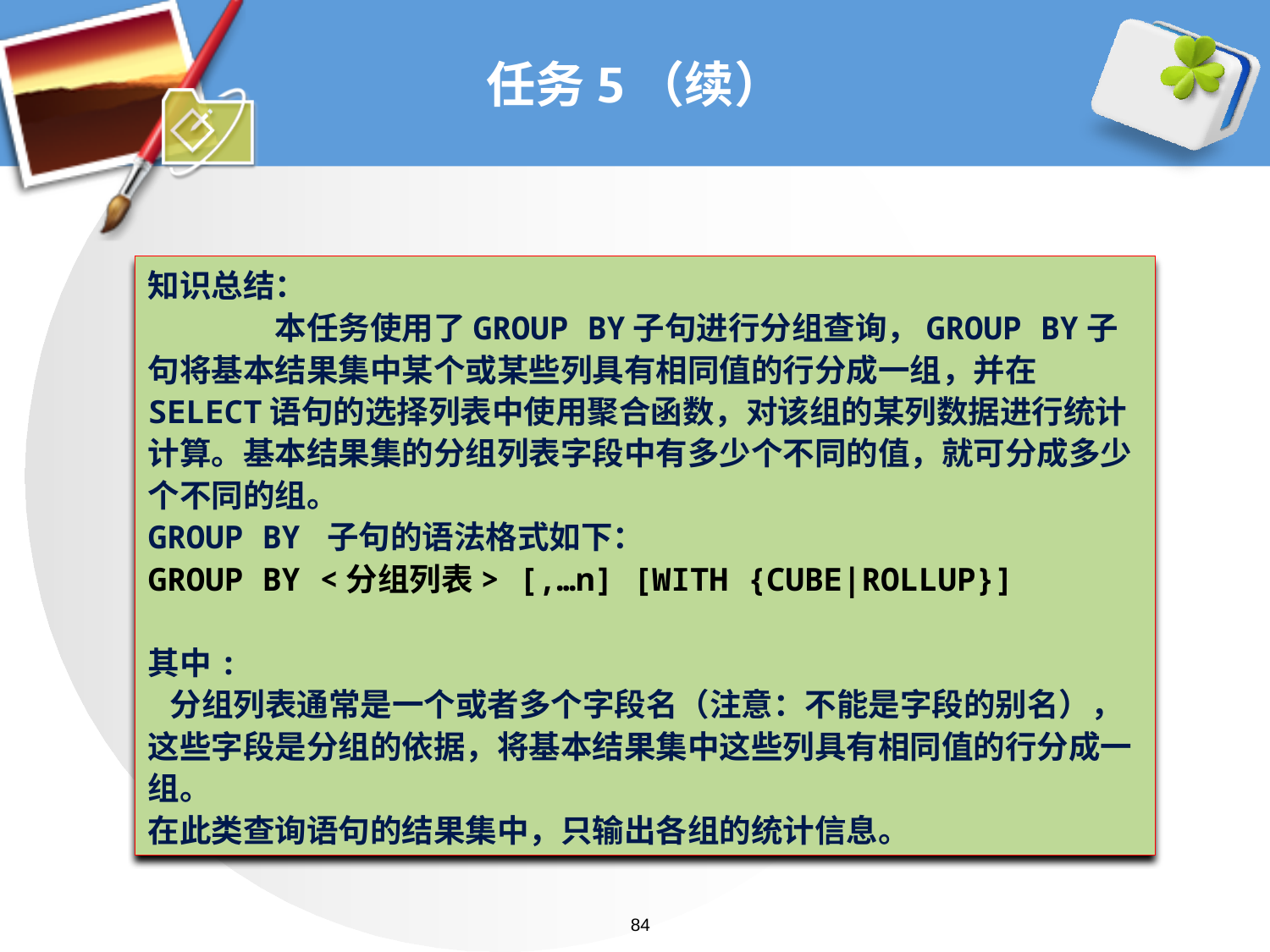

# 任务5（续）
知识总结：
	本任务使用了GROUP BY子句进行分组查询，GROUP BY子句将基本结果集中某个或某些列具有相同值的行分成一组，并在SELECT语句的选择列表中使用聚合函数，对该组的某列数据进行统计计算。基本结果集的分组列表字段中有多少个不同的值，就可分成多少个不同的组。
GROUP BY 子句的语法格式如下：
GROUP BY <分组列表> [,…n] [WITH {CUBE|ROLLUP}]

其中:
  分组列表通常是一个或者多个字段名（注意：不能是字段的别名），这些字段是分组的依据，将基本结果集中这些列具有相同值的行分成一组。
在此类查询语句的结果集中，只输出各组的统计信息。
84